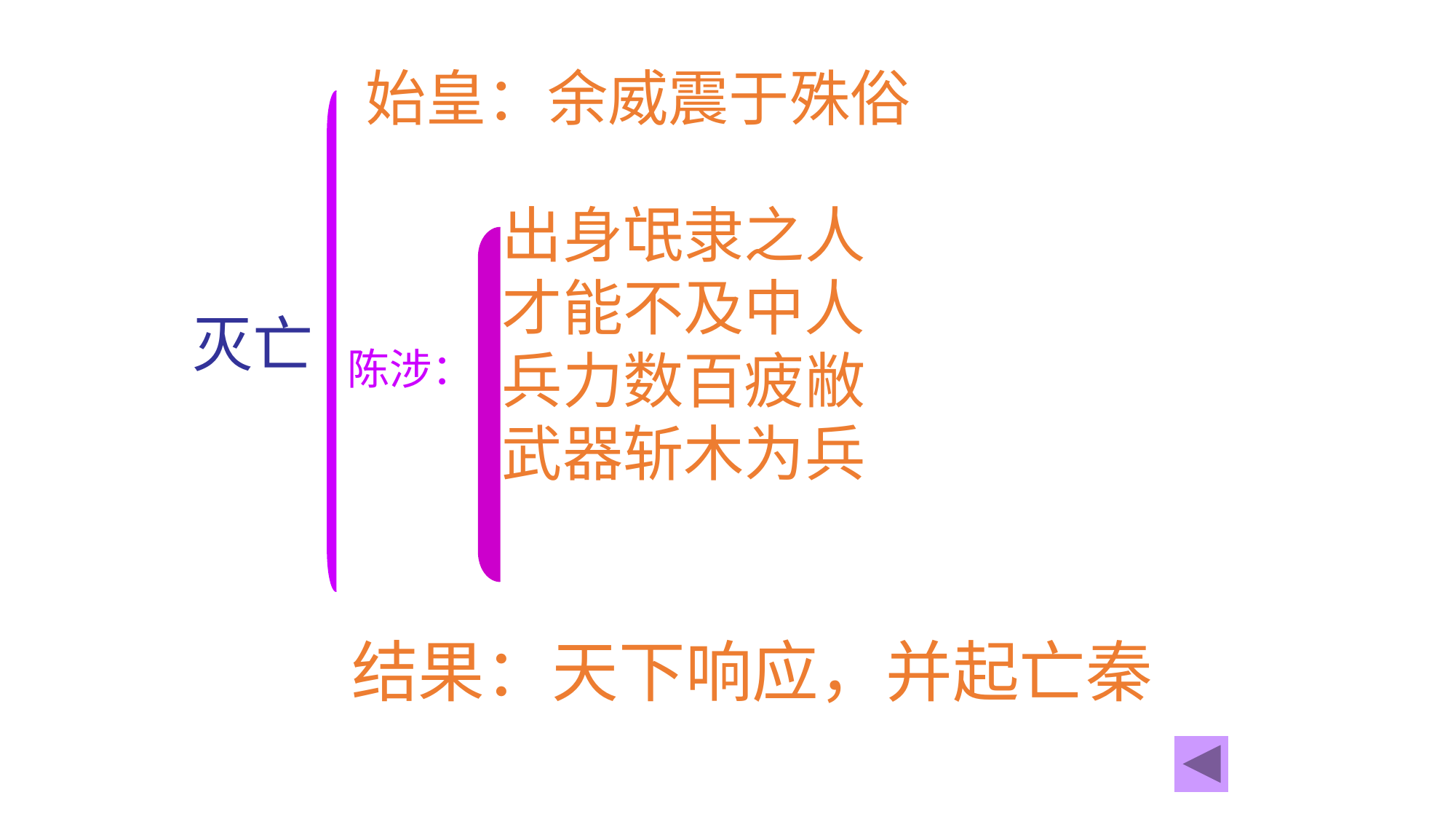

始皇：余威震于殊俗

出身氓隶之人
才能不及中人
兵力数百疲敝
武器斩木为兵

灭亡
陈涉：
结果：天下响应，并起亡秦